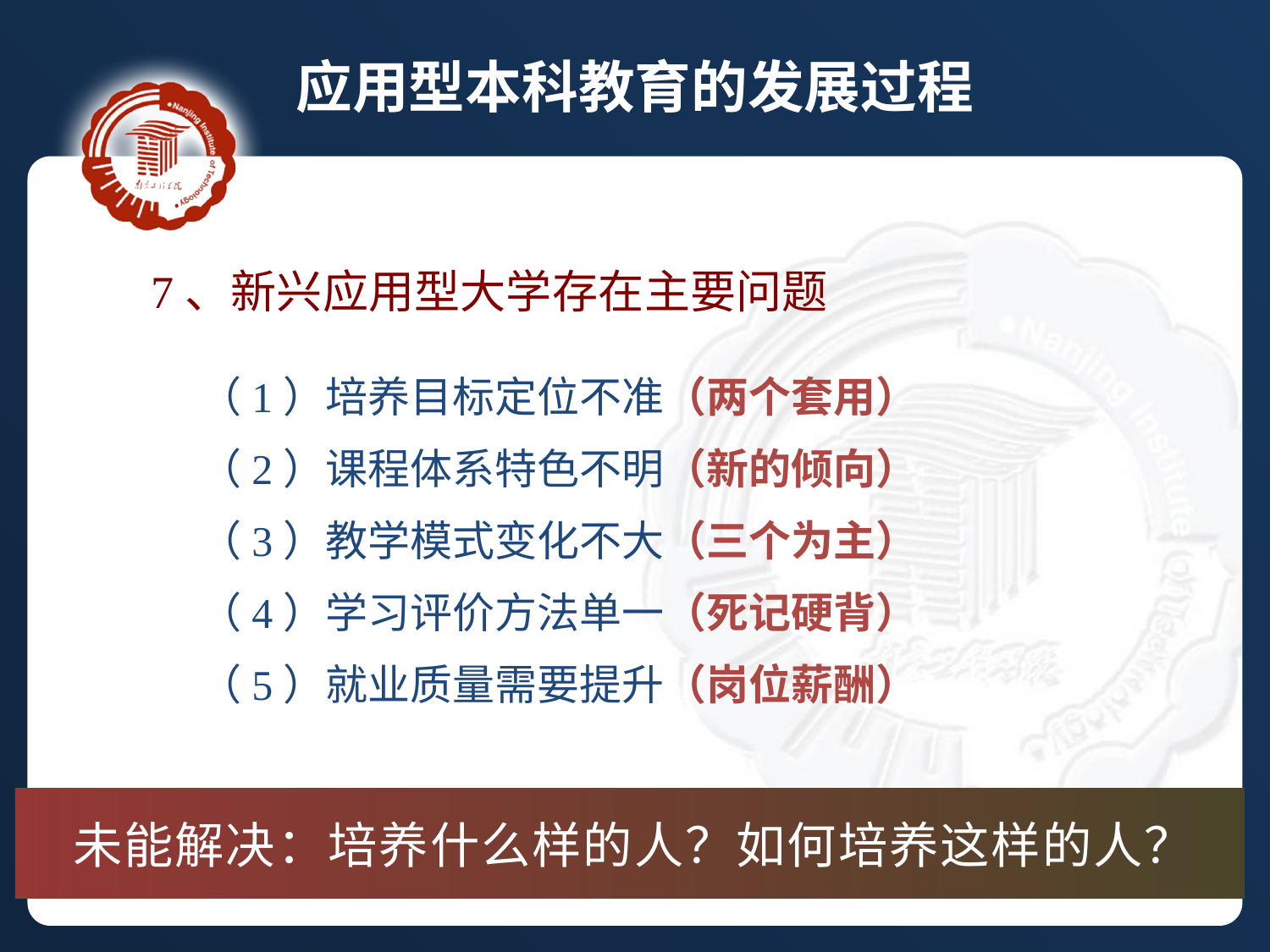

应用型本科教育的发展过程
     7、新兴应用型大学存在主要问题
          （1）培养目标定位不准（两个套用）
          （2）课程体系特色不明（新的倾向）
          （3）教学模式变化不大（三个为主）
          （4）学习评价方法单一（死记硬背）
          （5）就业质量需要提升（岗位薪酬）

未能解决：培养什么样的人？如何培养这样的人？